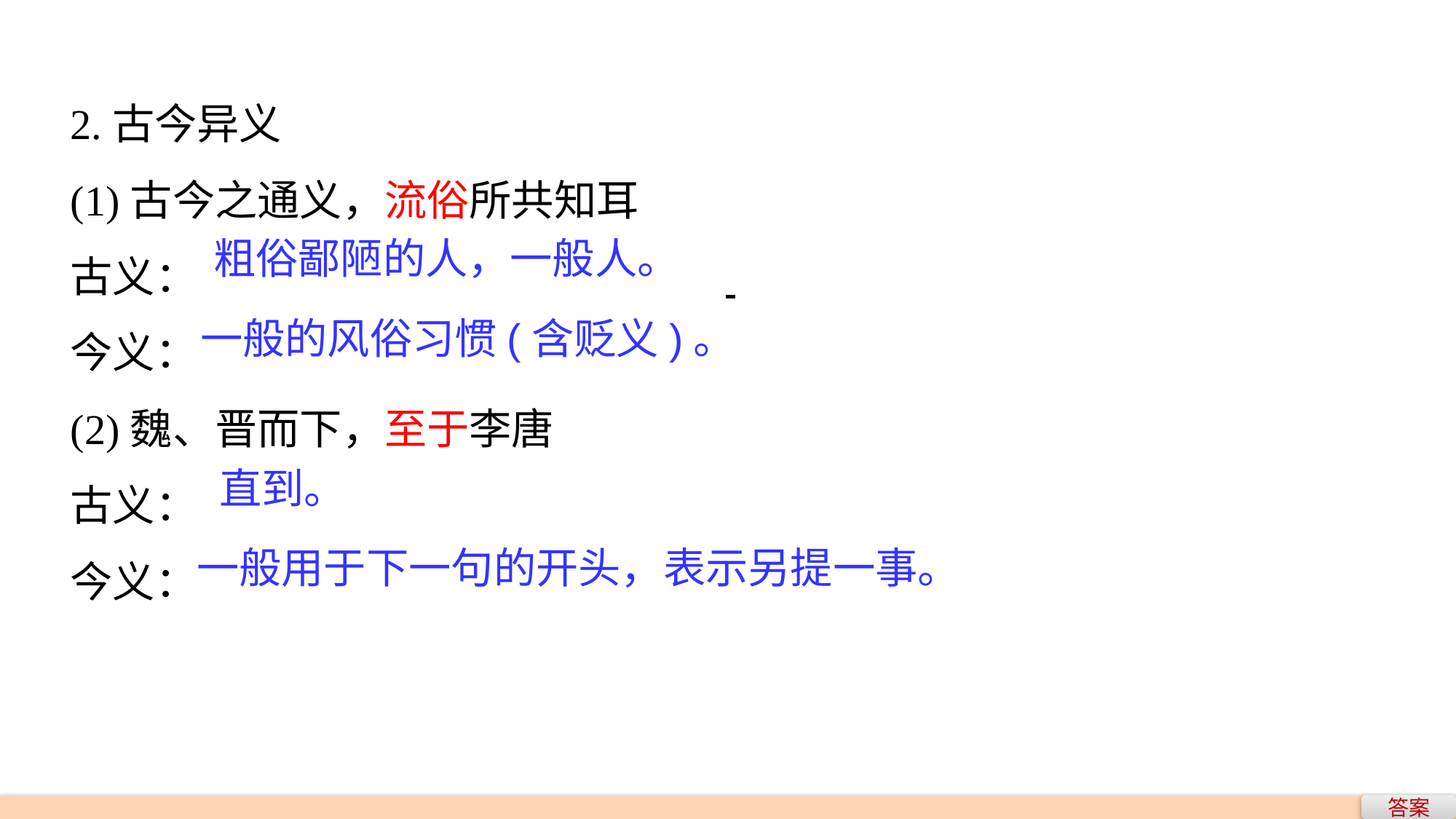

2.古今异义
(1)古今之通义，流俗所共知耳
古义：
今义：
(2)魏、晋而下，至于李唐
古义：
今义：
粗俗鄙陋的人，一般人。
一般的风俗习惯(含贬义)。
直到。
一般用于下一句的开头，表示另提一事。
答案